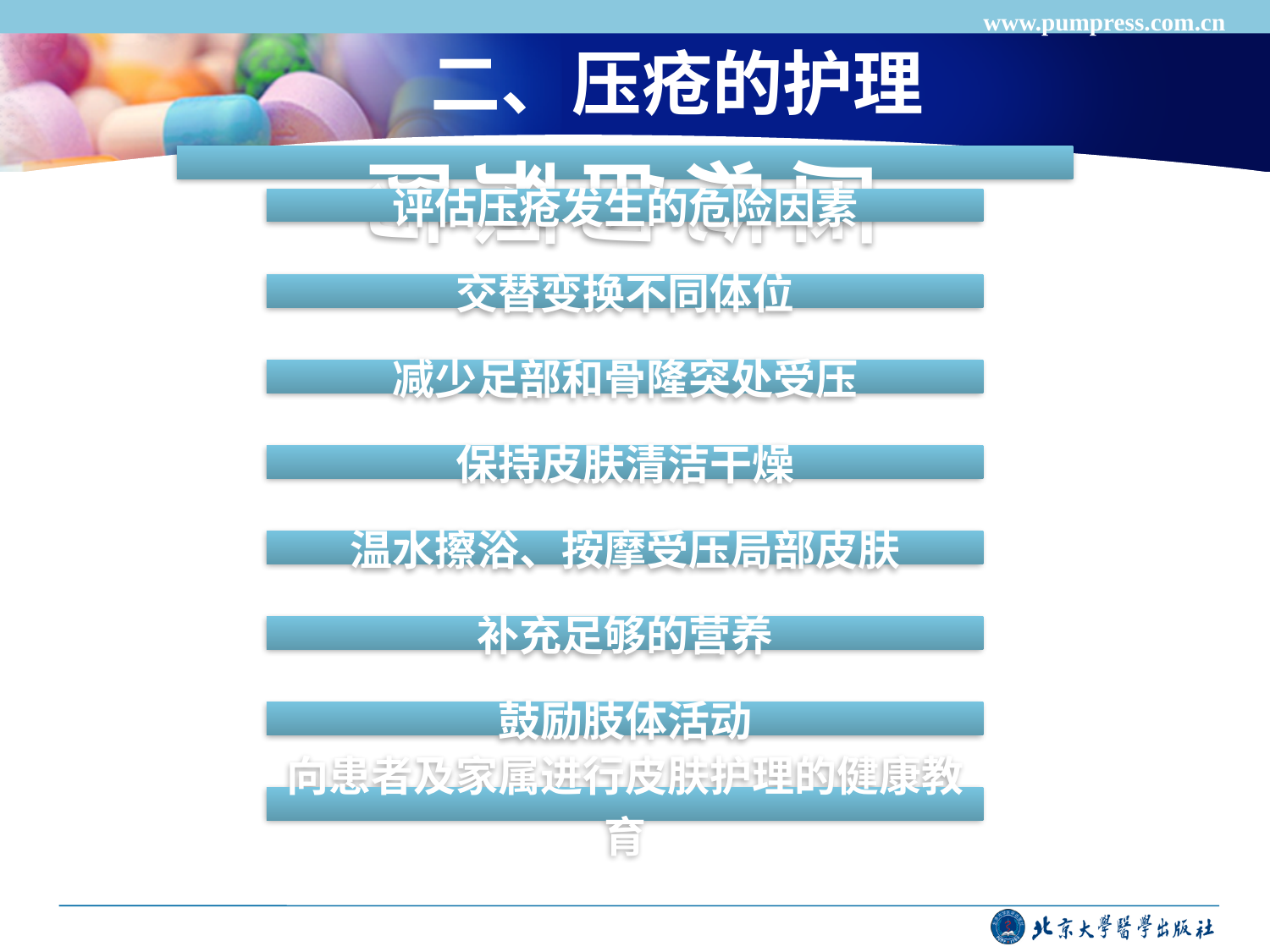

www.pumpress.com.cn
# 二、压疮的护理
压疮的预防
温水擦浴、按摩受压局部皮肤
补充足够的营养
鼓励肢体活动
向患者及家属进行皮肤护理的健康教育
评估压疮发生的危险因素
交替变换不同体位
减少足部和骨隆突处受压
保持皮肤清洁干燥